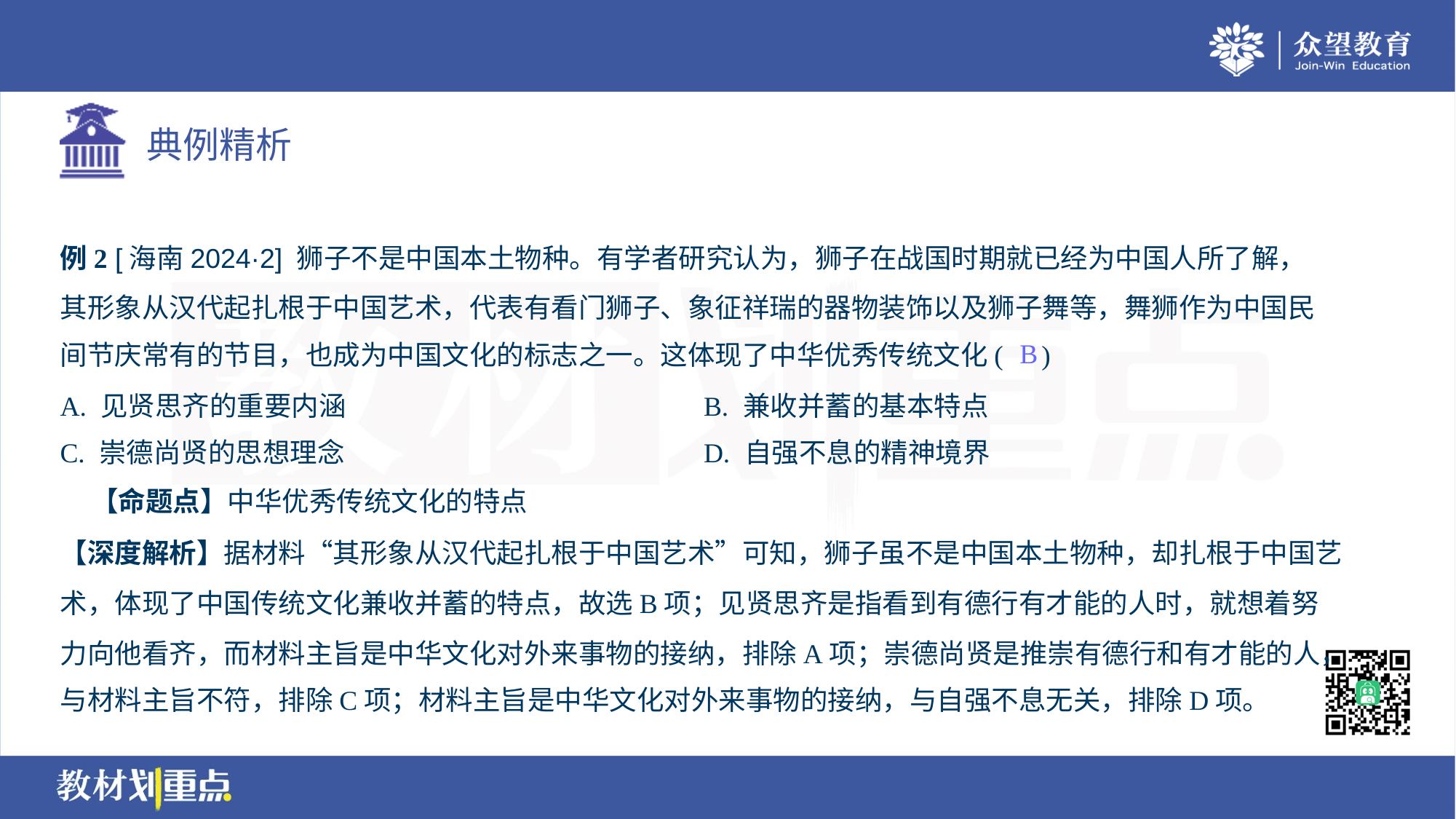

例2 [海南2024·2] 狮子不是中国本土物种。有学者研究认为，狮子在战国时期就已经为中国人所了解，
其形象从汉代起扎根于中国艺术，代表有看门狮子、象征祥瑞的器物装饰以及狮子舞等，舞狮作为中国民
间节庆常有的节目，也成为中国文化的标志之一。这体现了中华优秀传统文化(     )
B
A. 见贤思齐的重要内涵	B. 兼收并蓄的基本特点
C. 崇德尚贤的思想理念	D. 自强不息的精神境界
    【命题点】中华优秀传统文化的特点
【深度解析】据材料“其形象从汉代起扎根于中国艺术”可知，狮子虽不是中国本土物种，却扎根于中国艺
术，体现了中国传统文化兼收并蓄的特点，故选B项；见贤思齐是指看到有德行有才能的人时，就想着努
力向他看齐，而材料主旨是中华文化对外来事物的接纳，排除A项；崇德尚贤是推崇有德行和有才能的人，
与材料主旨不符，排除C项；材料主旨是中华文化对外来事物的接纳，与自强不息无关，排除D项。